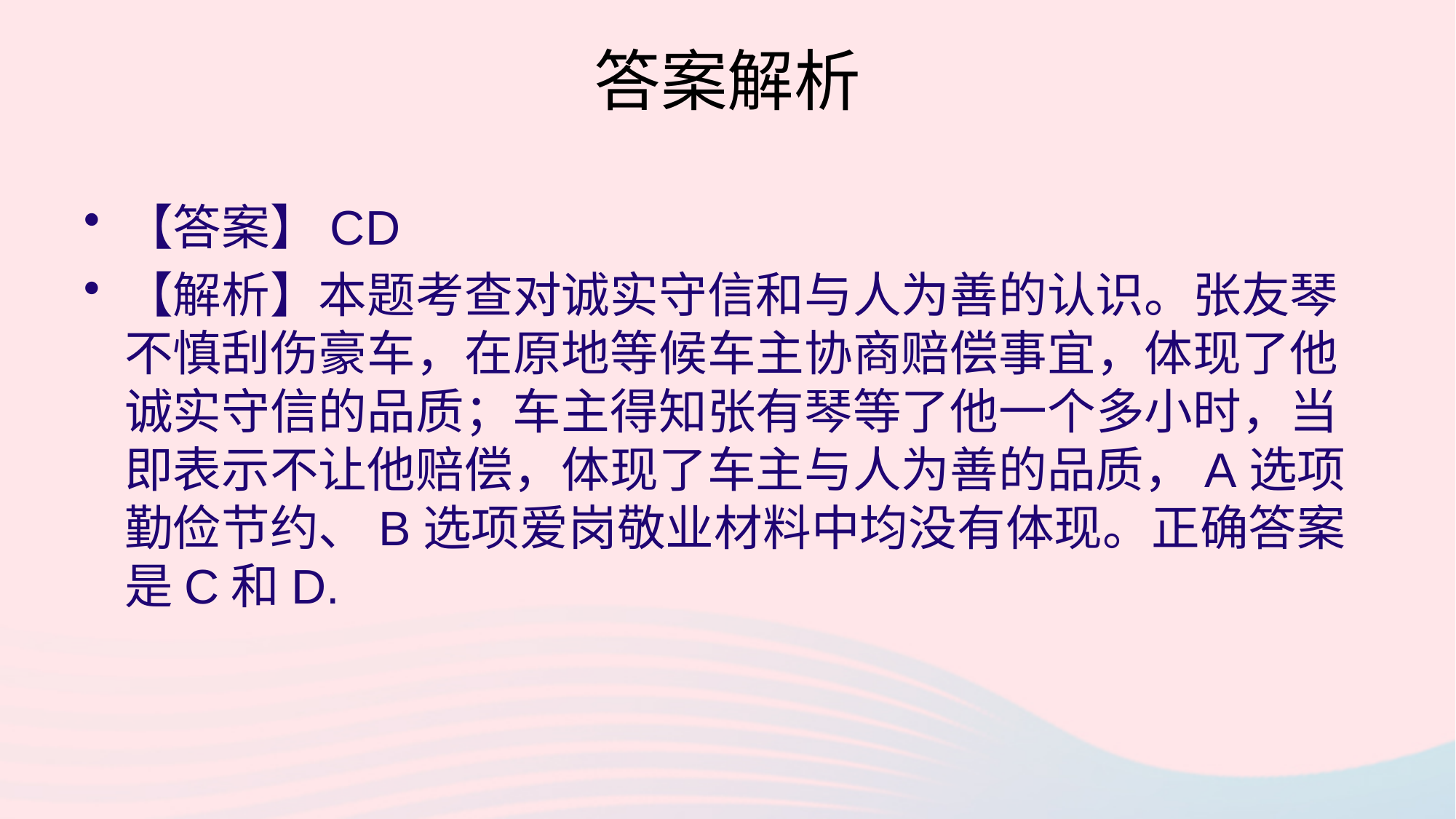

# 答案解析
【答案】CD
【解析】本题考查对诚实守信和与人为善的认识。张友琴不慎刮伤豪车，在原地等候车主协商赔偿事宜，体现了他诚实守信的品质；车主得知张有琴等了他一个多小时，当即表示不让他赔偿，体现了车主与人为善的品质，A选项勤俭节约、B选项爱岗敬业材料中均没有体现。正确答案是C和D.